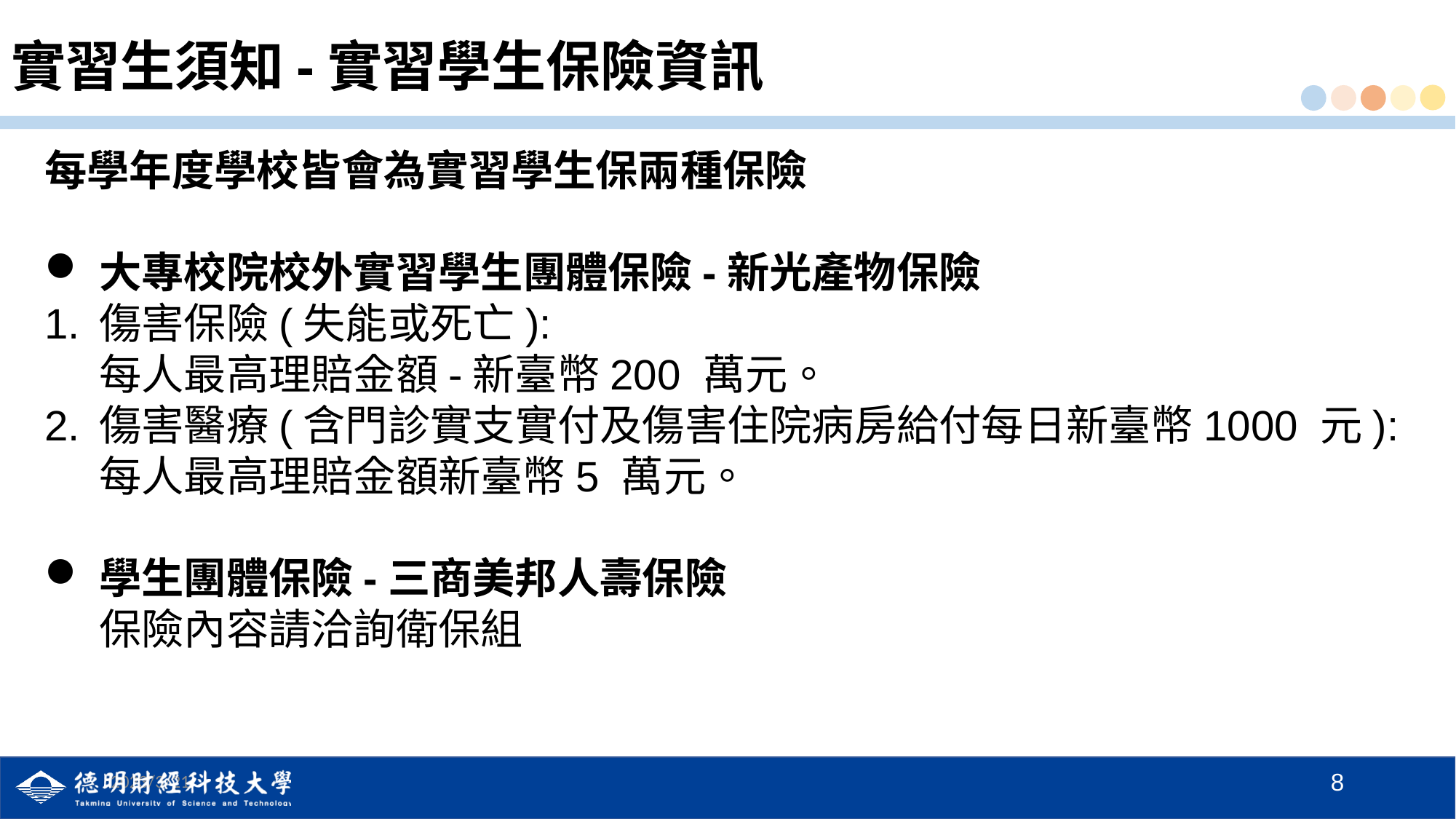

# 實習生須知-實習學生保險資訊
每學年度學校皆會為實習學生保兩種保險

大專校院校外實習學生團體保險-新光產物保險
傷害保險(失能或死亡):
每人最高理賠金額-新臺幣200 萬元。
傷害醫療(含門診實支實付及傷害住院病房給付每日新臺幣1000 元):
每人最高理賠金額新臺幣5 萬元。

學生團體保險-三商美邦人壽保險
保險內容請洽詢衛保組
8